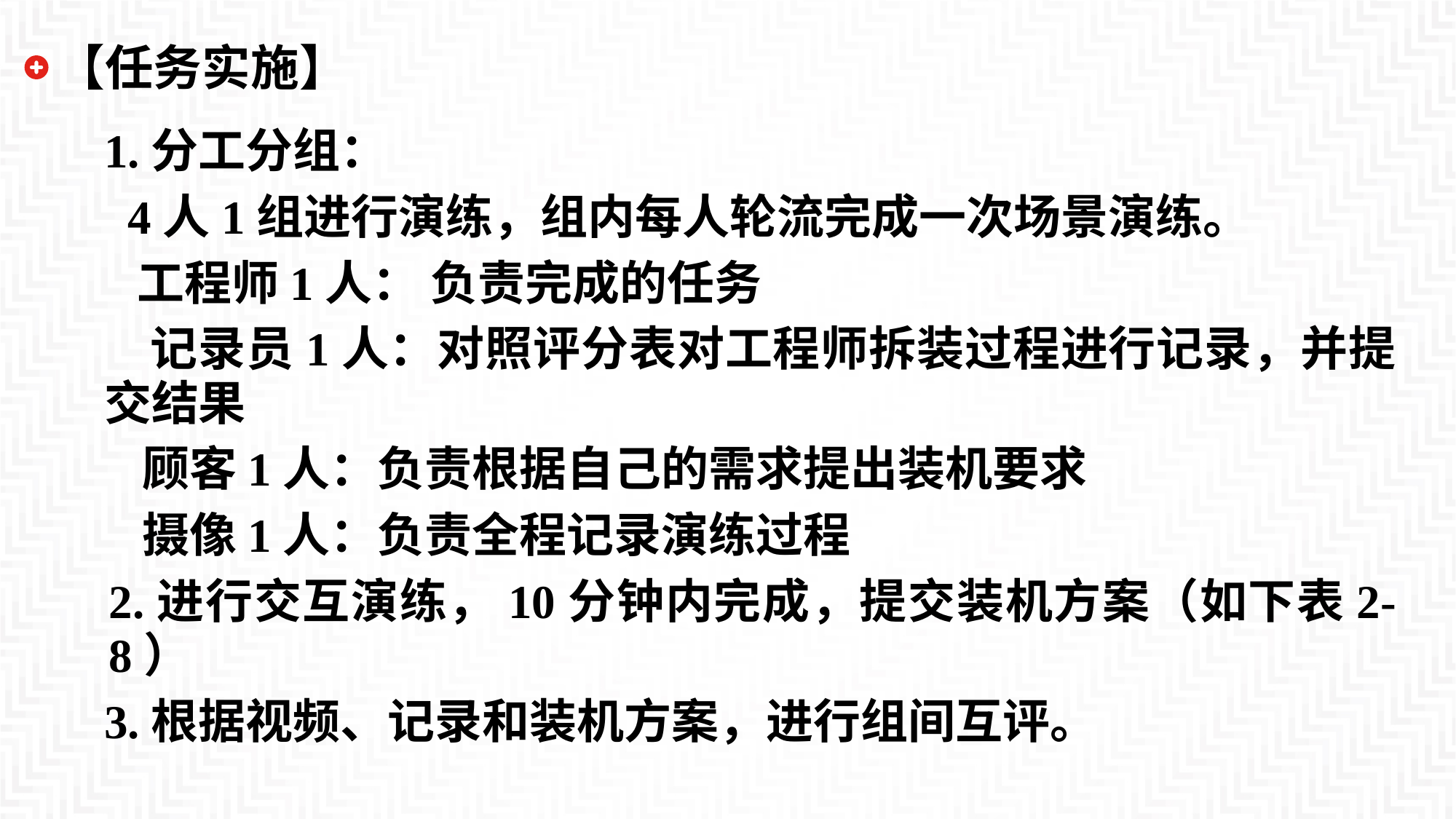

# 【任务实施】
1.分工分组：
  4人1组进行演练，组内每人轮流完成一次场景演练。
  工程师1人： 负责完成的任务
   记录员1人：对照评分表对工程师拆装过程进行记录，并提交结果
  顾客1人：负责根据自己的需求提出装机要求
  摄像1人：负责全程记录演练过程
2.进行交互演练，10分钟内完成，提交装机方案（如下表2-8）
3.根据视频、记录和装机方案，进行组间互评。